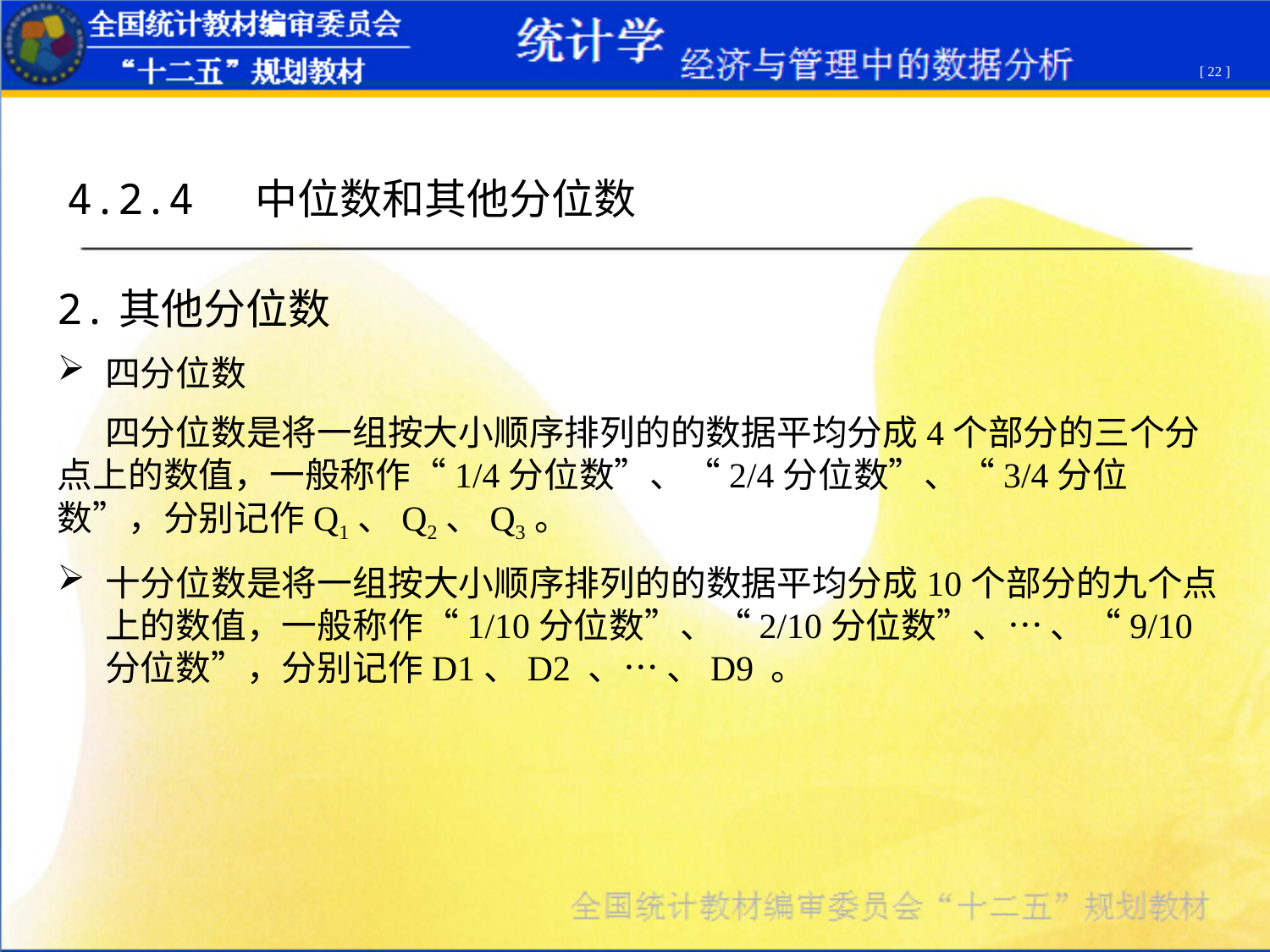

[ 22 ]
4.2.4  中位数和其他分位数
2.其他分位数
四分位数
     四分位数是将一组按大小顺序排列的的数据平均分成4个部分的三个分点上的数值，一般称作“1/4分位数”、“2/4分位数”、“3/4分位数”，分别记作Q1、Q2、Q3。
十分位数是将一组按大小顺序排列的的数据平均分成10个部分的九个点上的数值，一般称作“1/10分位数”、“2/10分位数”、… 、“9/10分位数”，分别记作D1、D2 、… 、D9 。